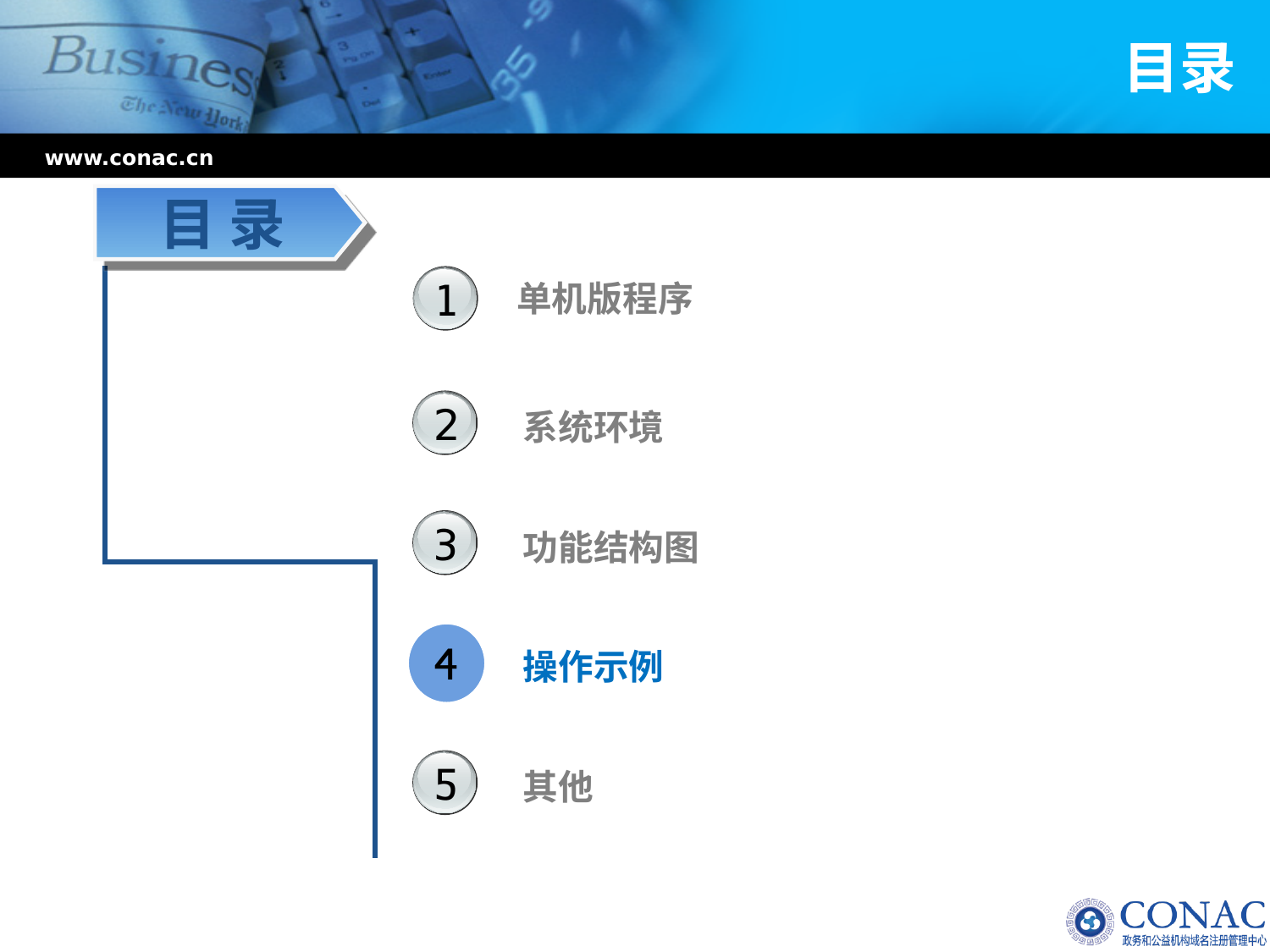

# 目录
www.conac.cn
目 录

1
单机版程序

2
系统环境
功能结构图

3

操作示例
4

5
其他